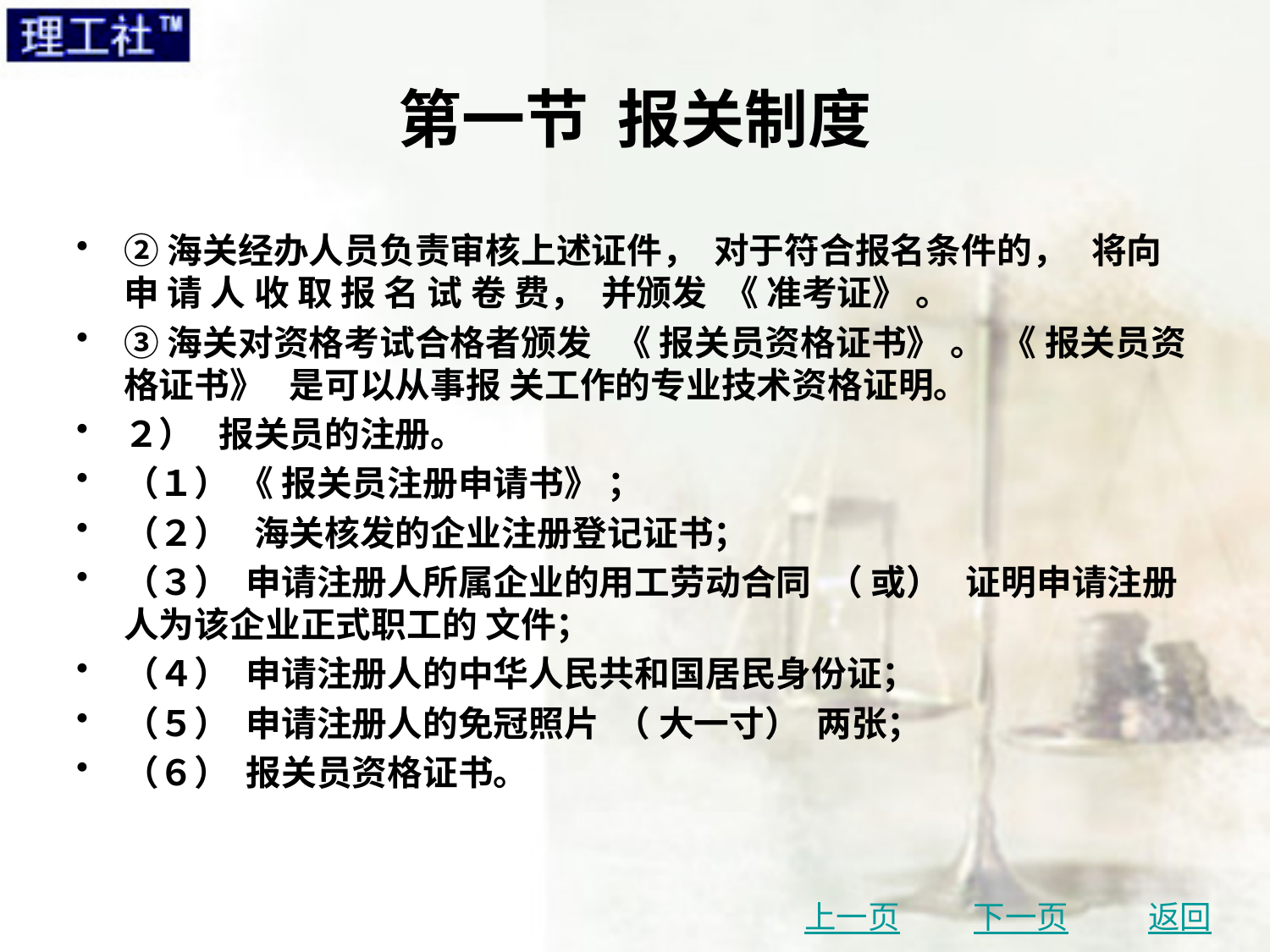

# 第一节  报关制度
②海关经办人员负责审核上述证件，  对于符合报名条件的，   将向 申 请 人 收 取 报 名 试 卷 费，  并颁发  《 准考证》 。
③海关对资格考试合格者颁发   《 报关员资格证书》 。  《 报关员资格证书》   是可以从事报 关工作的专业技术资格证明。
２）   报关员的注册。
（１） 《 报关员注册申请书》 ；
（２）   海关核发的企业注册登记证书；
（３）  申请注册人所属企业的用工劳动合同  （ 或）   证明申请注册人为该企业正式职工的 文件；
（４）  申请注册人的中华人民共和国居民身份证；
（５）  申请注册人的免冠照片  （ 大一寸）  两张；
（６）  报关员资格证书。

上一页
下一页
返回